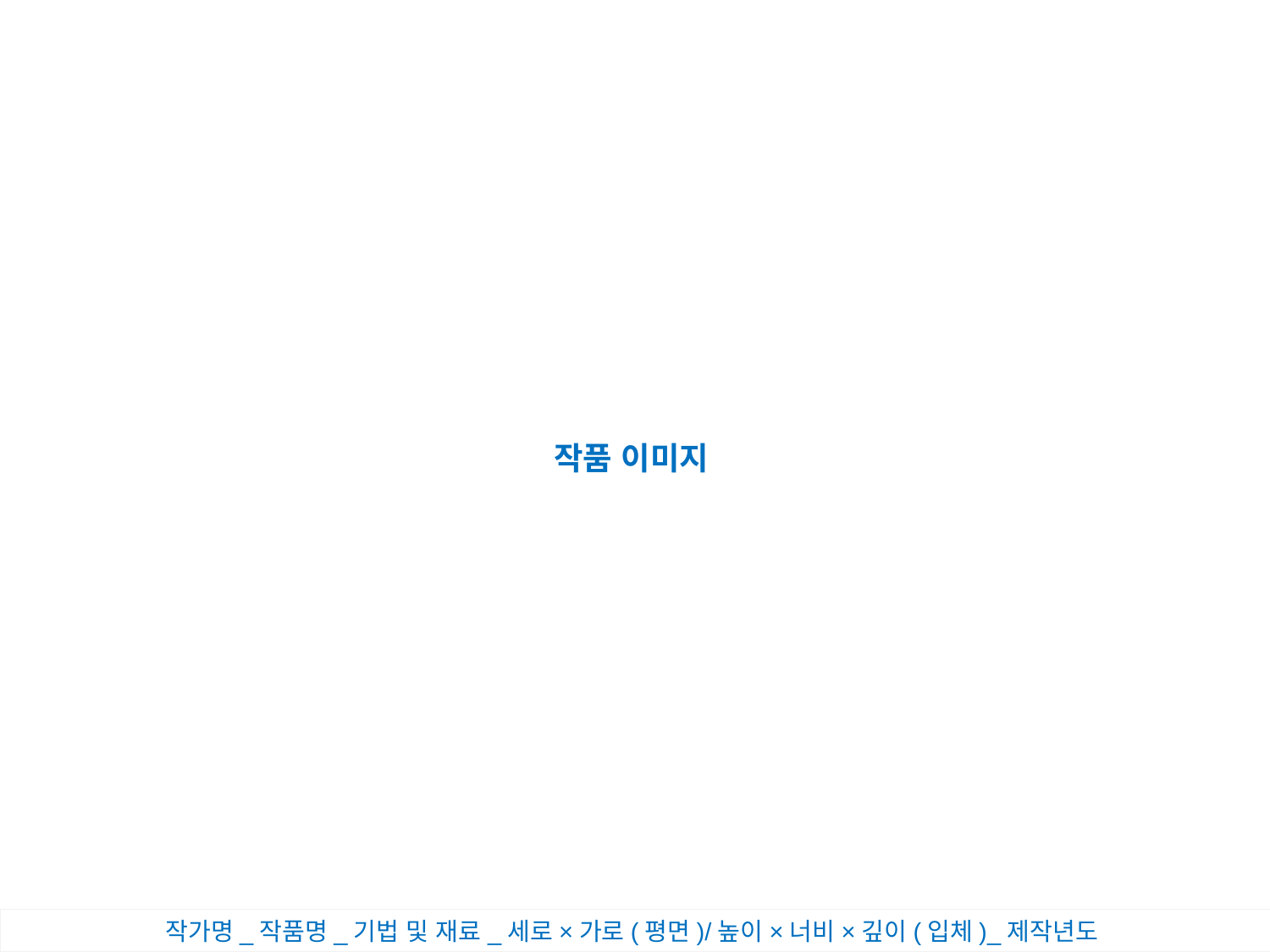

작품 이미지
작가명_작품명_기법 및 재료_세로×가로(평면)/높이×너비×깊이(입체)_제작년도